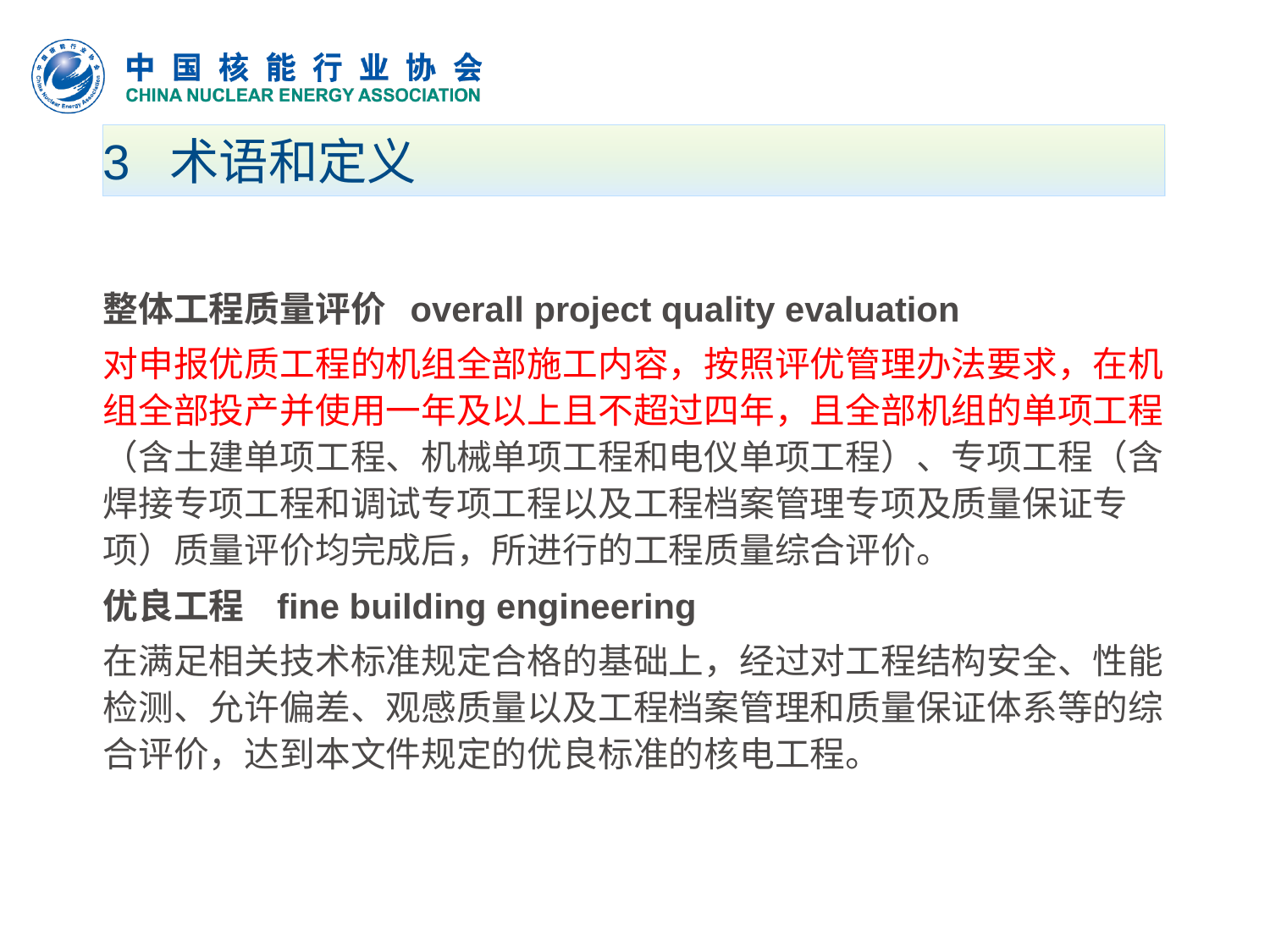

# 3  术语和定义
整体工程质量评价  overall project quality evaluation
对申报优质工程的机组全部施工内容，按照评优管理办法要求，在机组全部投产并使用一年及以上且不超过四年，且全部机组的单项工程（含土建单项工程、机械单项工程和电仪单项工程）、专项工程（含焊接专项工程和调试专项工程以及工程档案管理专项及质量保证专项）质量评价均完成后，所进行的工程质量综合评价。
优良工程   fine building engineering
在满足相关技术标准规定合格的基础上，经过对工程结构安全、性能检测、允许偏差、观感质量以及工程档案管理和质量保证体系等的综合评价，达到本文件规定的优良标准的核电工程。